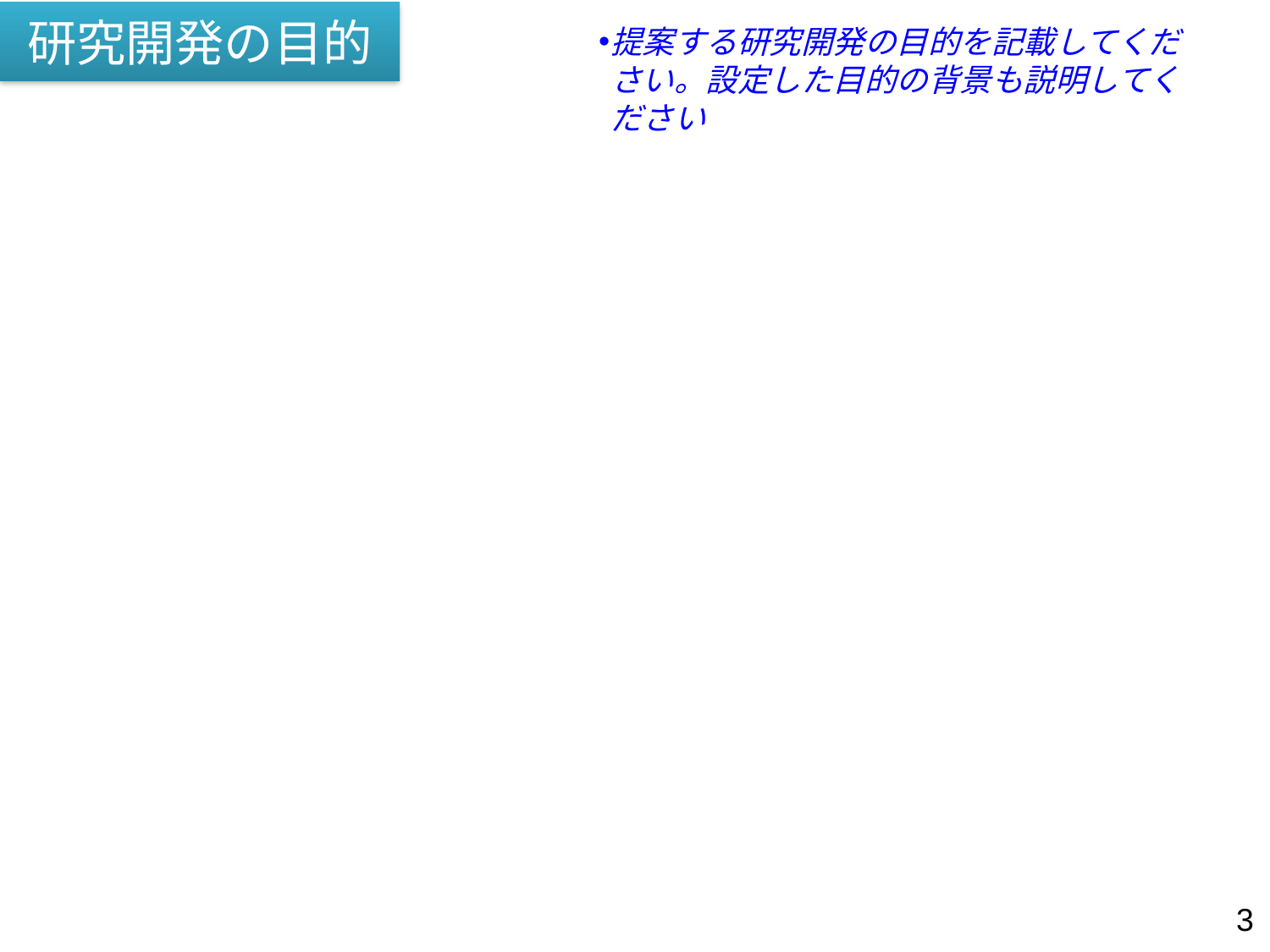

# 研究開発の目的
提案する研究開発の目的を記載してください。設定した目的の背景も説明してください
3